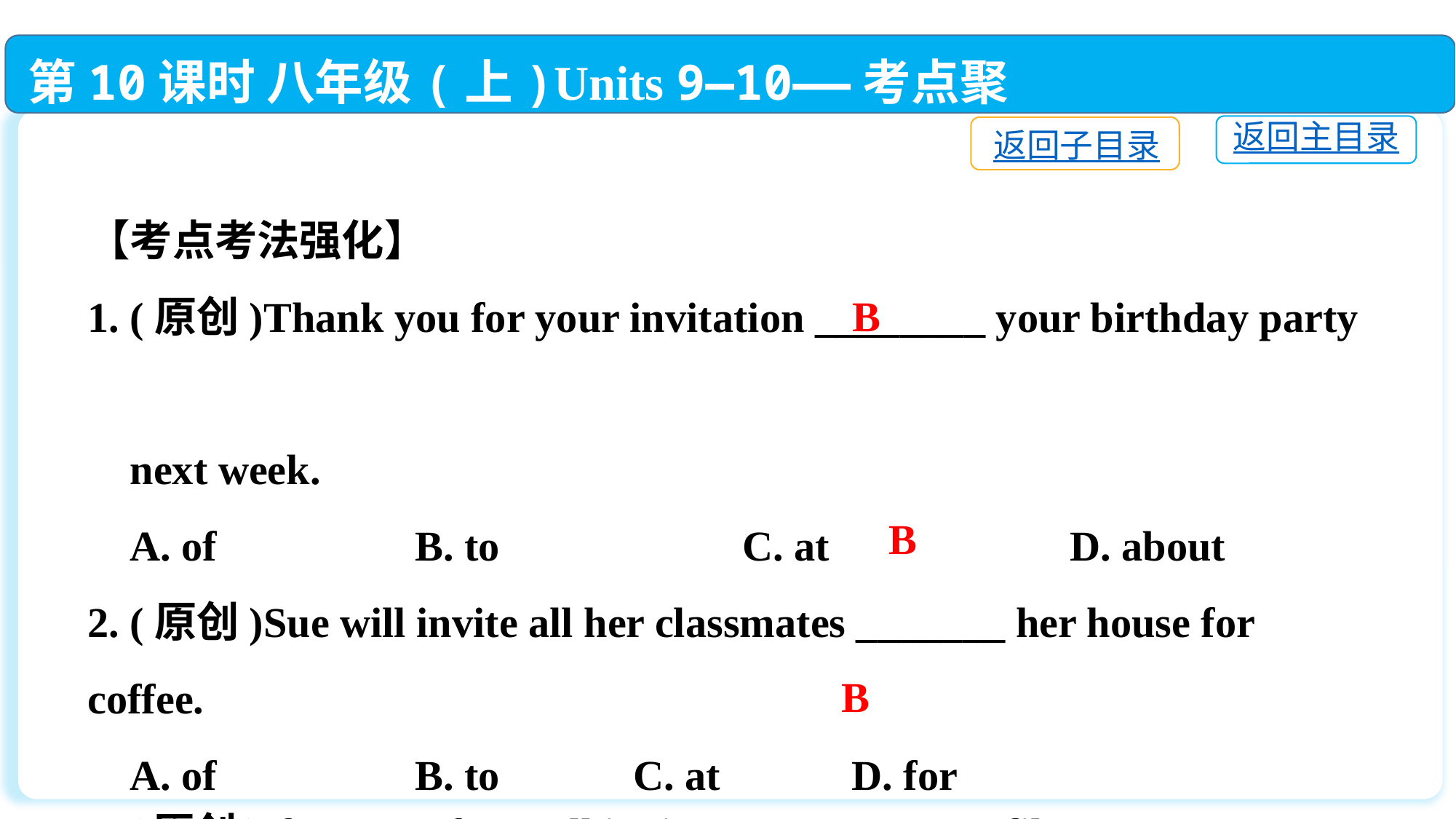

第10课时 八年级(上)Units 9—10——考点聚焦
第10课时 八年级(上)Units 9—10——考点聚焦

返回主目录

返回子目录
【考点考法强化】
1. (原创)Thank you for your invitation ________ your birthday party
    next week.
    A. of　　　	B. to　　　	C. at　　　	D. about
2. (原创)Sue will invite all her classmates _______ her house for coffee.
    A. of		B. to		C. at		D. for
3. (原创)If you are free, I’ll invite you ________ a film tomorrow.
    A. see		B. to see	C. seeing	D. saw
【考点考法强化】
1. (原创)Thank you for your invitation ________ your birthday party
    next week.
    A. of　　　	B. to　　　	C. at　　　	D. about
2. (原创)Sue will invite all her classmates _______ her house for coffee.
    A. of		B. to		C. at		D. for
3. (原创)If you are free, I’ll invite you ________ a film tomorrow.
    A. see		B. to see	C. seeing	D. saw
B
B
B
B
B
B